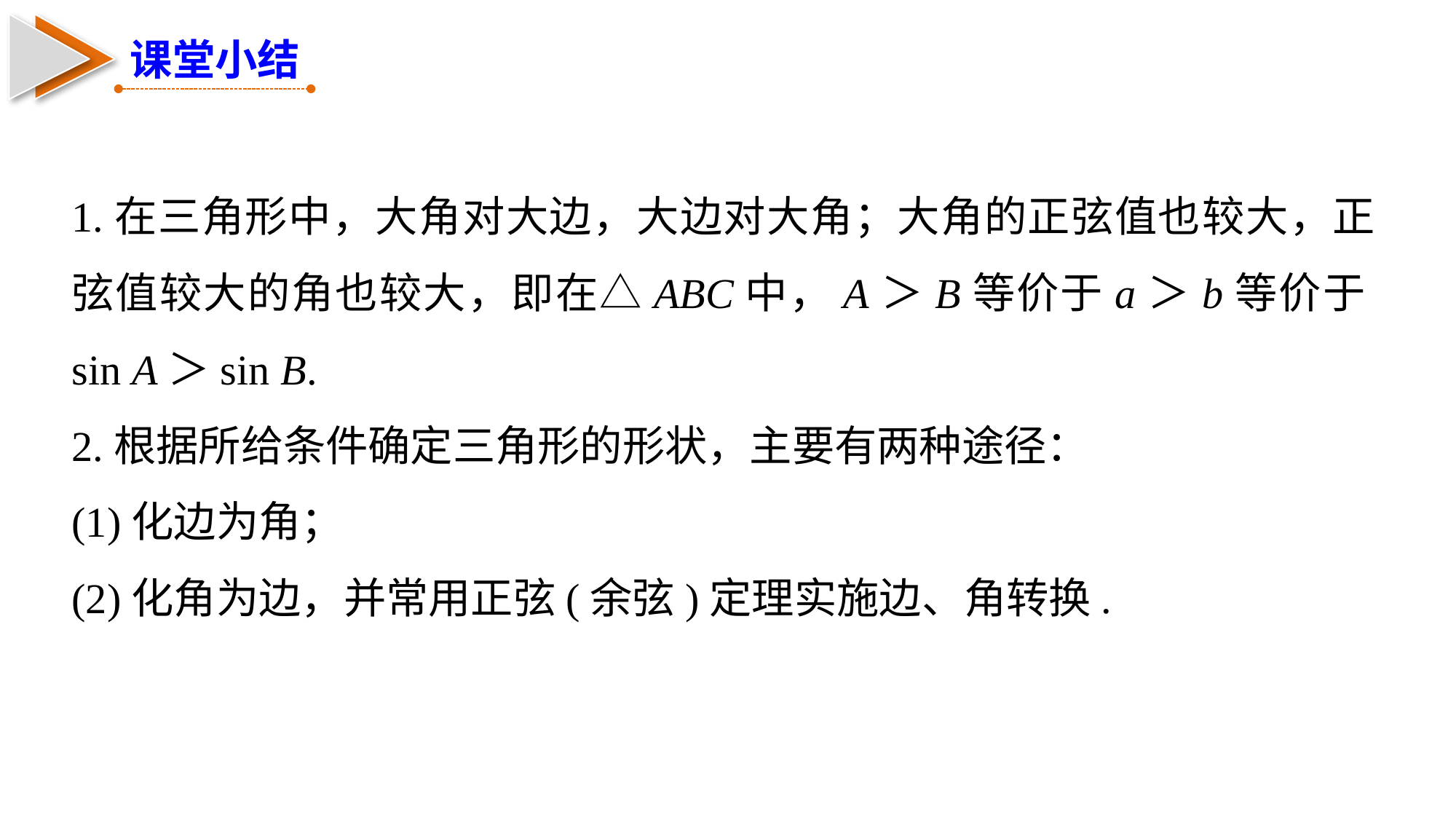

课堂小结
1.在三角形中，大角对大边，大边对大角；大角的正弦值也较大，正弦值较大的角也较大，即在△ABC中，A＞B等价于a＞b等价于sin A＞sin B.
2.根据所给条件确定三角形的形状，主要有两种途径：
(1)化边为角；
(2)化角为边，并常用正弦(余弦)定理实施边、角转换.